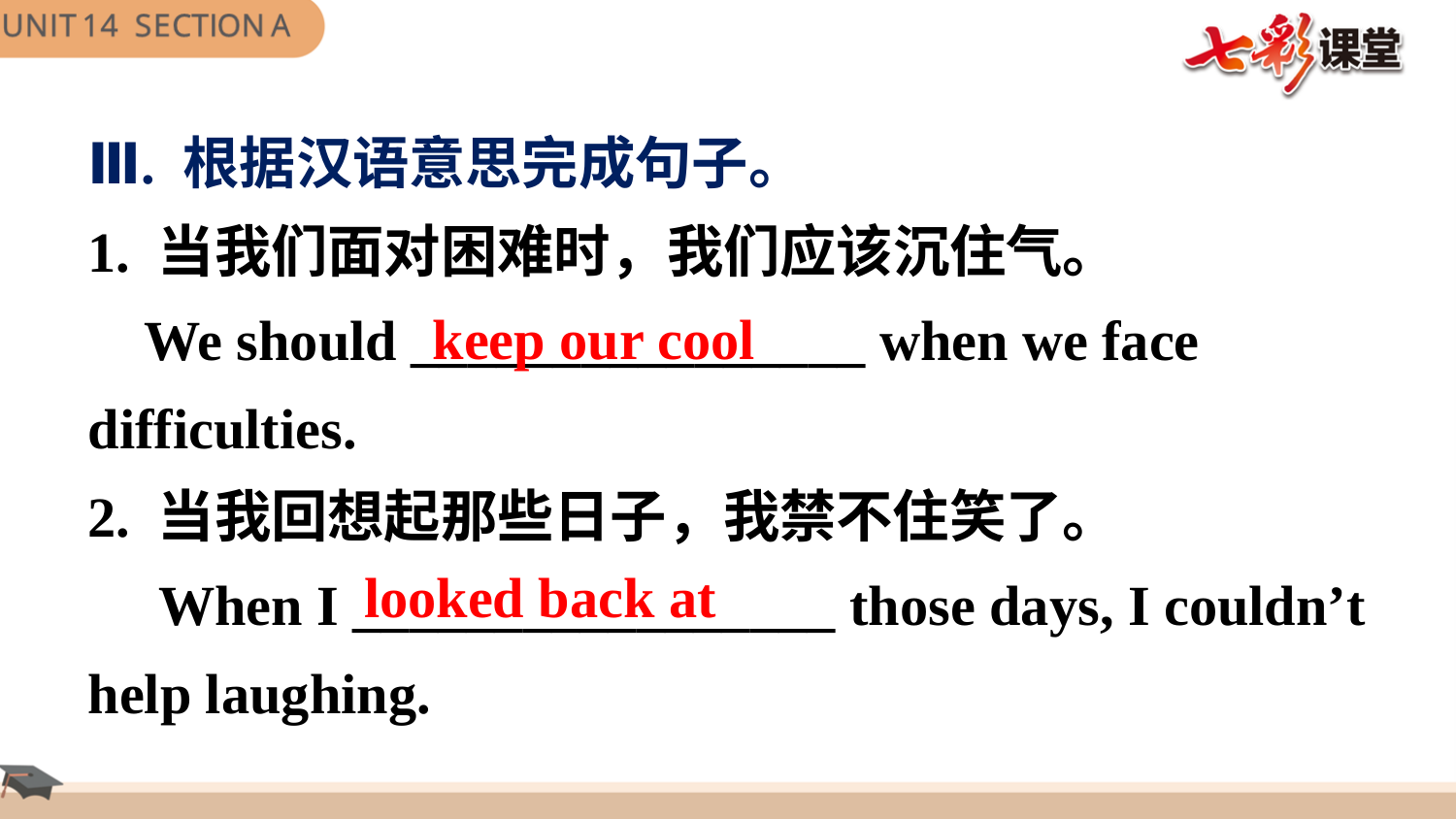

Ⅲ. 根据汉语意思完成句子。
1. 当我们面对困难时，我们应该沉住气。
    We should ________________ when we face difficulties.
2. 当我回想起那些日子，我禁不住笑了。
     When I _________________ those days, I couldn’t help laughing.
keep our cool
looked back at